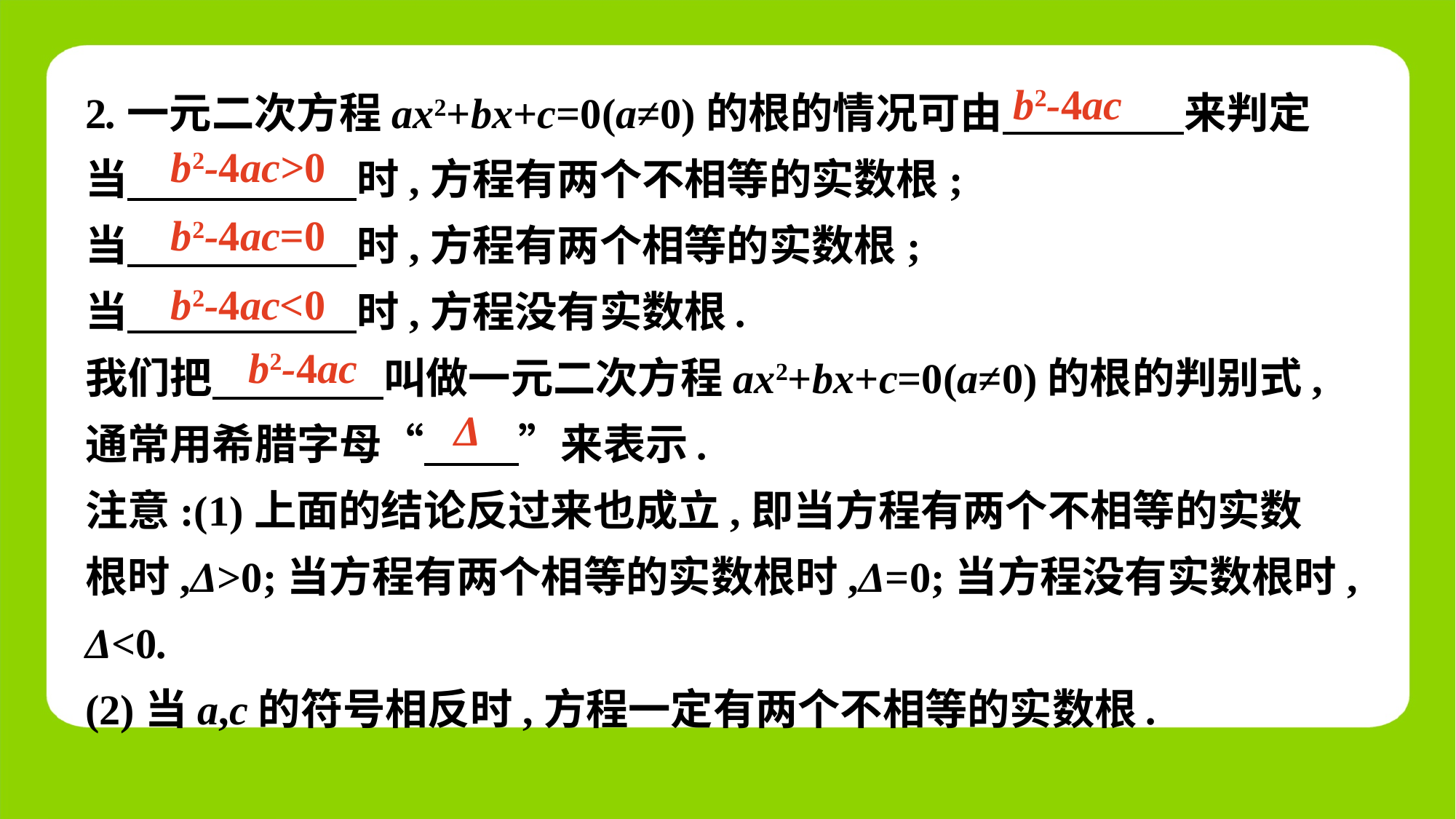

2.一元二次方程ax2+bx+c=0(a≠0)的根的情况可由　          　来判定
当　               　时,方程有两个不相等的实数根;
当　               　时,方程有两个相等的实数根;
当　               　时,方程没有实数根.
我们把　         　叫做一元二次方程ax2+bx+c=0(a≠0)的根的判别式,通常用希腊字母“　 　”来表示.
注意:(1)上面的结论反过来也成立,即当方程有两个不相等的实数根时,Δ>0;当方程有两个相等的实数根时,Δ=0;当方程没有实数根时,Δ<0.
(2)当a,c的符号相反时,方程一定有两个不相等的实数根.
b2-4ac
b2-4ac>0
b2-4ac=0
b2-4ac<0
b2-4ac
Δ